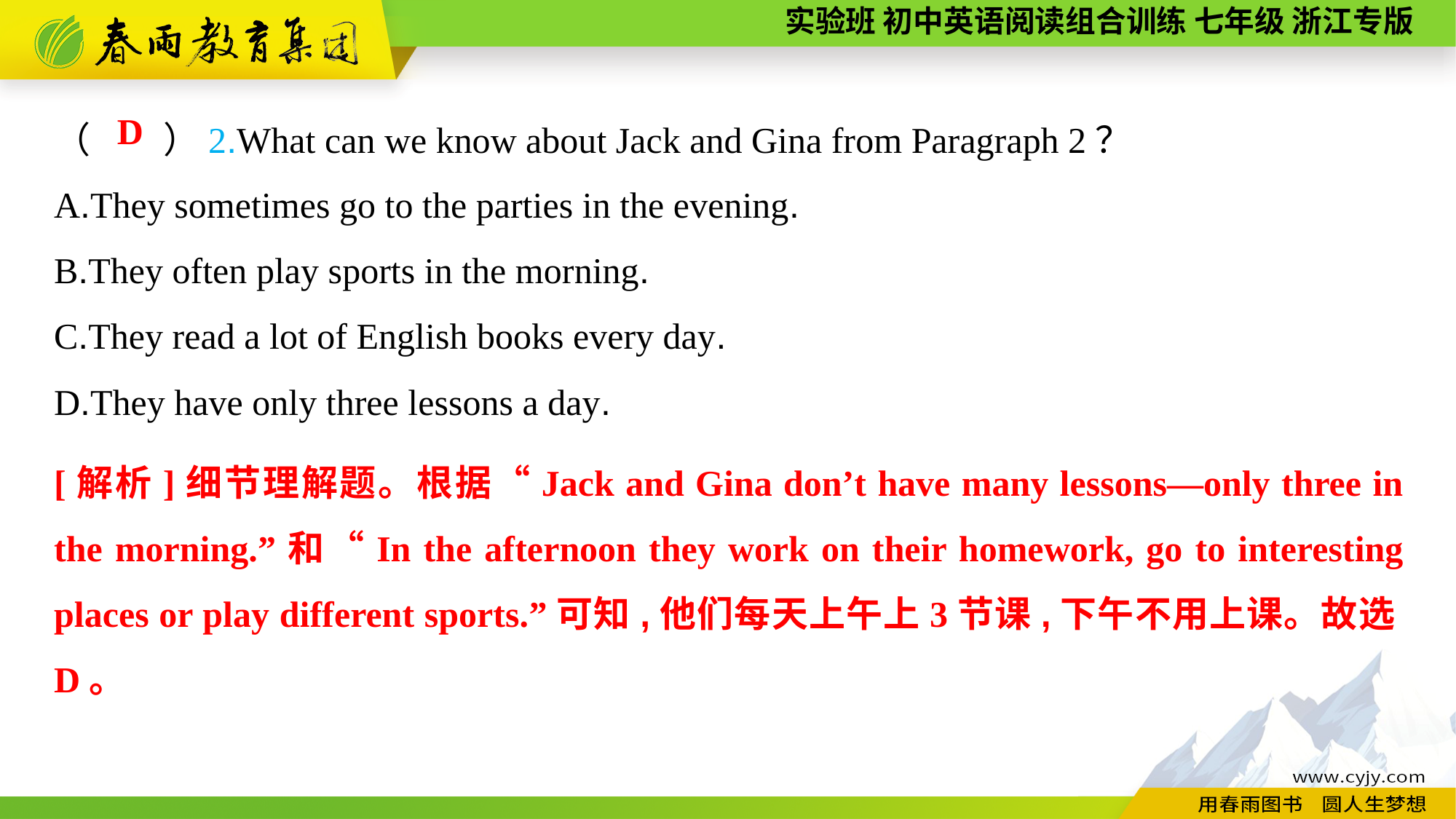

（　　）2.What can we know about Jack and Gina from Paragraph 2？
A.They sometimes go to the parties in the evening.
B.They often play sports in the morning.
C.They read a lot of English books every day.
D.They have only three lessons a day.
D
[解析]细节理解题。根据“Jack and Gina don’t have many lessons—only three in the morning.”和“In the afternoon they work on their homework, go to interesting places or play different sports.”可知,他们每天上午上3节课,下午不用上课。故选D。